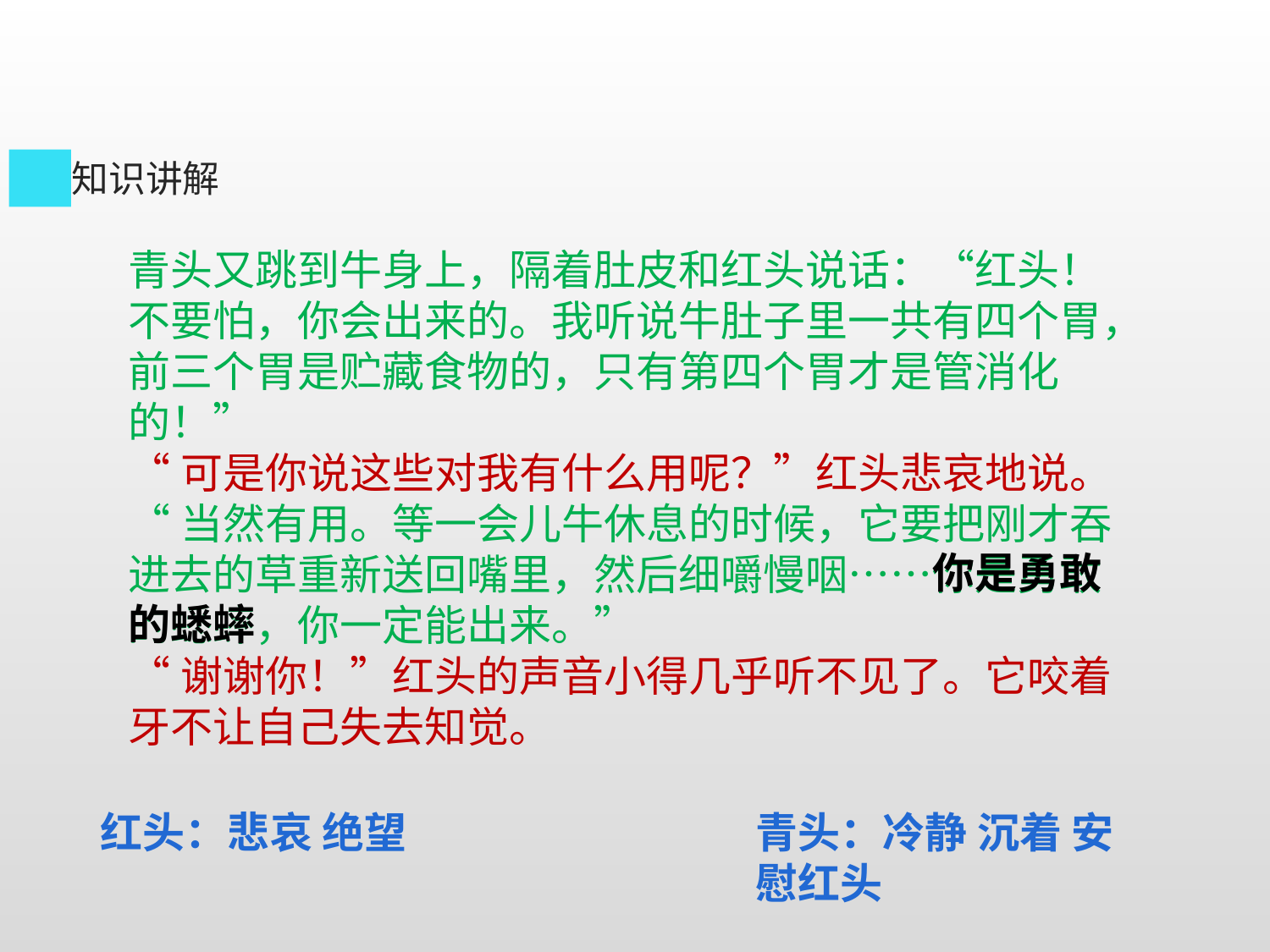

知识讲解
青头又跳到牛身上，隔着肚皮和红头说话：“红头！不要怕，你会出来的。我听说牛肚子里一共有四个胃，前三个胃是贮藏食物的，只有第四个胃才是管消化的！”
“可是你说这些对我有什么用呢？”红头悲哀地说。
“当然有用。等一会儿牛休息的时候，它要把刚才吞进去的草重新送回嘴里，然后细嚼慢咽……你是勇敢的蟋蟀，你一定能出来。”
“谢谢你！”红头的声音小得几乎听不见了。它咬着牙不让自己失去知觉。
你是勇敢

的蟋蟀
8
红头：悲哀 绝望
青头：冷静 沉着 安慰红头